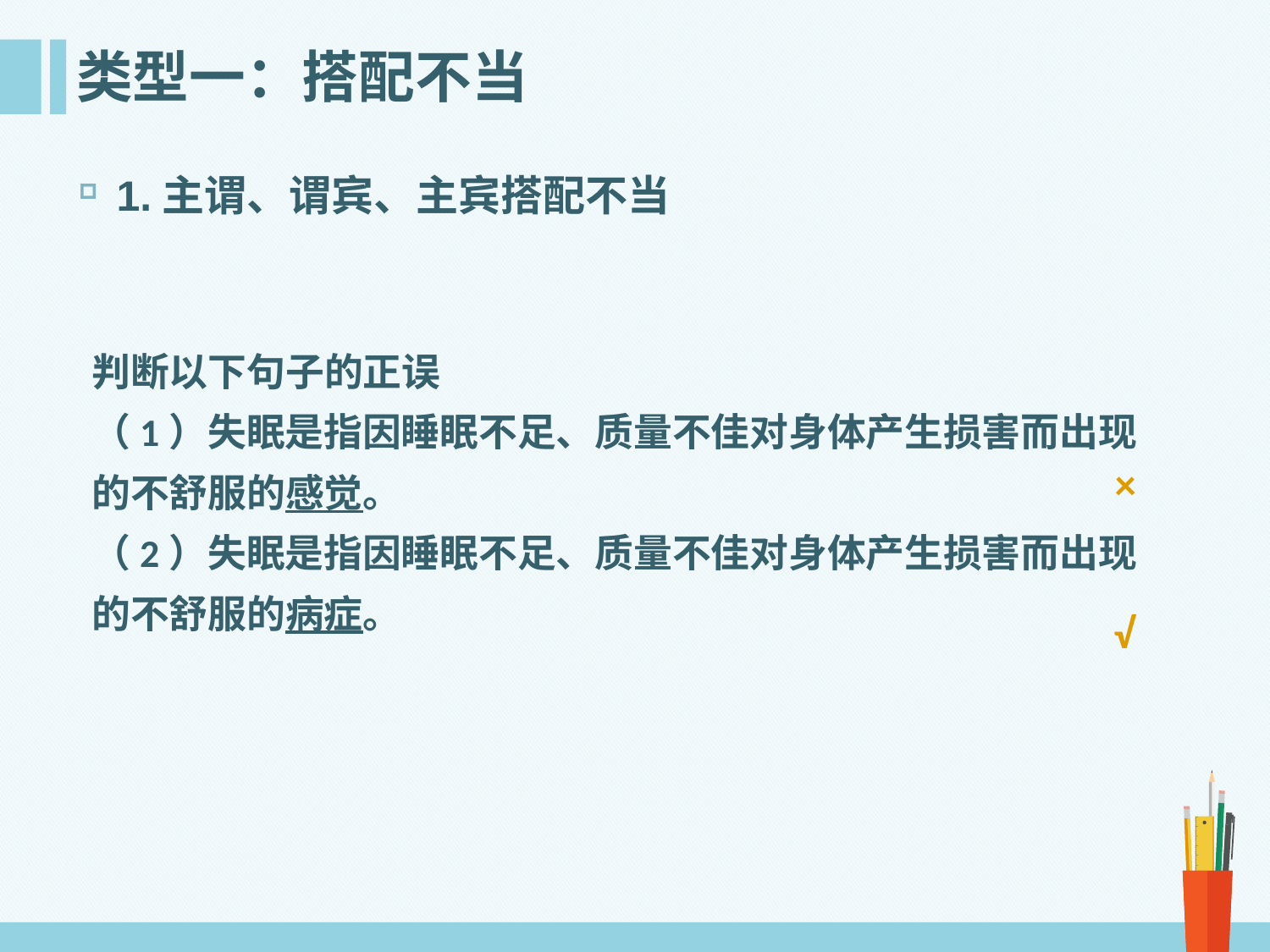

# 类型一：搭配不当
1.主谓、谓宾、主宾搭配不当

判断以下句子的正误
（1）失眠是指因睡眠不足、质量不佳对身体产生损害而出现的不舒服的感觉。
（2）失眠是指因睡眠不足、质量不佳对身体产生损害而出现的不舒服的病症。
×
√